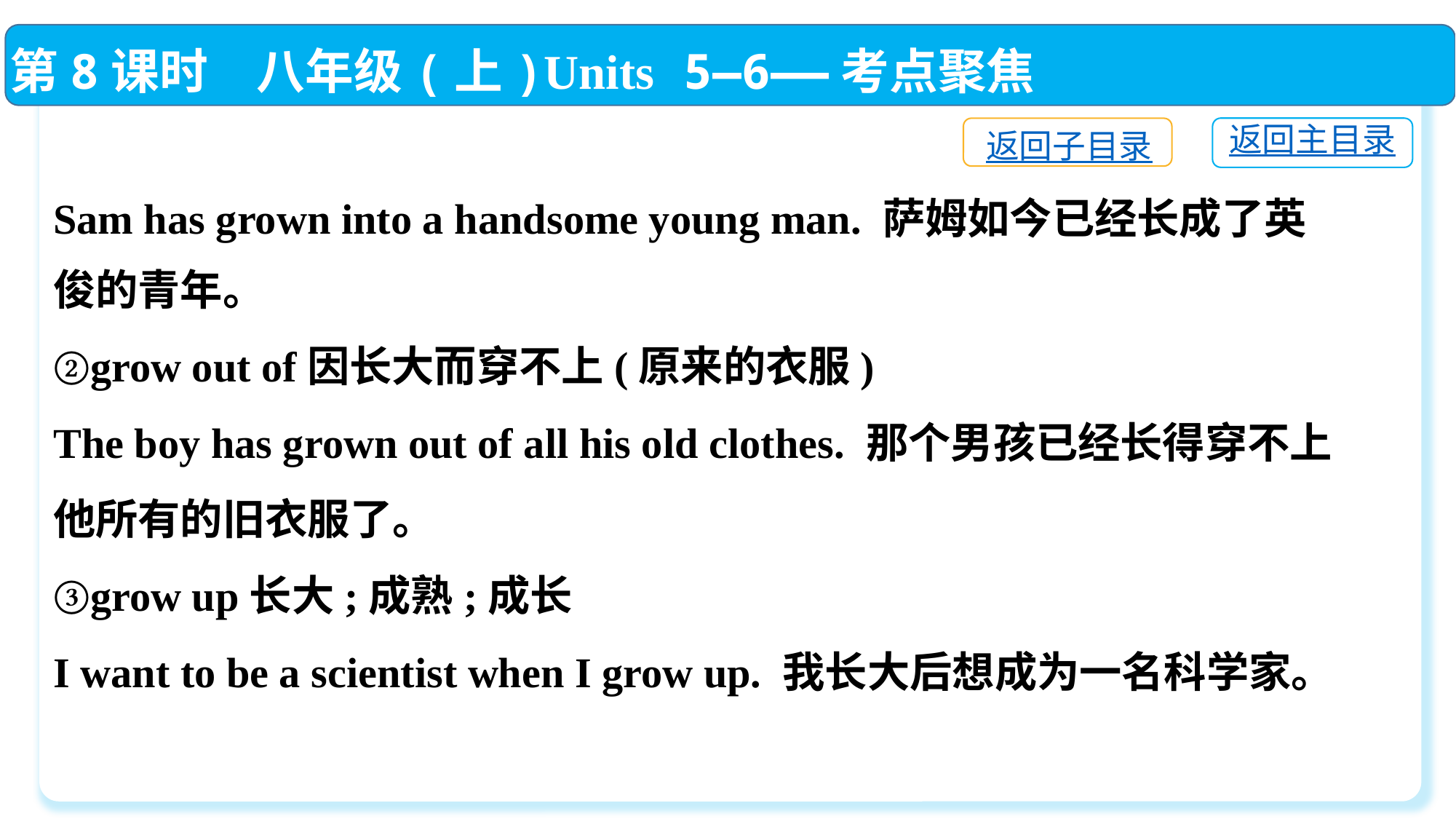

第8课时　八年级(上)Units 5—6——考点聚焦

返回主目录

返回子目录
Sam has grown into a handsome young man. 萨姆如今已经长成了英俊的青年。
②grow out of因长大而穿不上(原来的衣服)
The boy has grown out of all his old clothes. 那个男孩已经长得穿不上他所有的旧衣服了。
③grow up长大;成熟;成长
I want to be a scientist when I grow up. 我长大后想成为一名科学家。